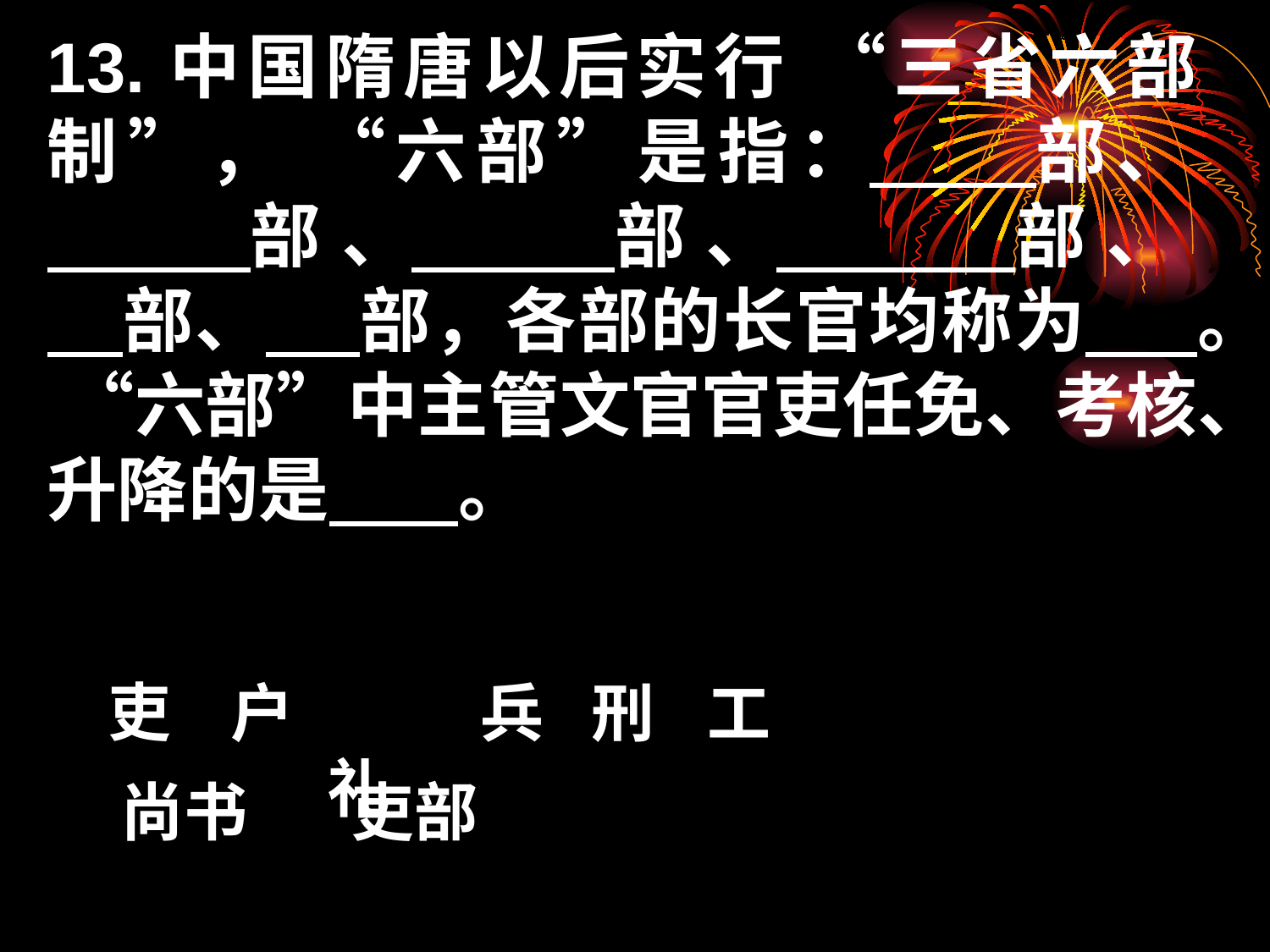

13.中国隋唐以后实行 “三省六部制”， “六部”是指：      部、
     部、     部、      部、
    部、     部，各部的长官均称为      。 “六部”中主管文官官吏任免、考核、升降的是        。

吏
  礼
户
 兵
刑
工
 尚书
 吏部